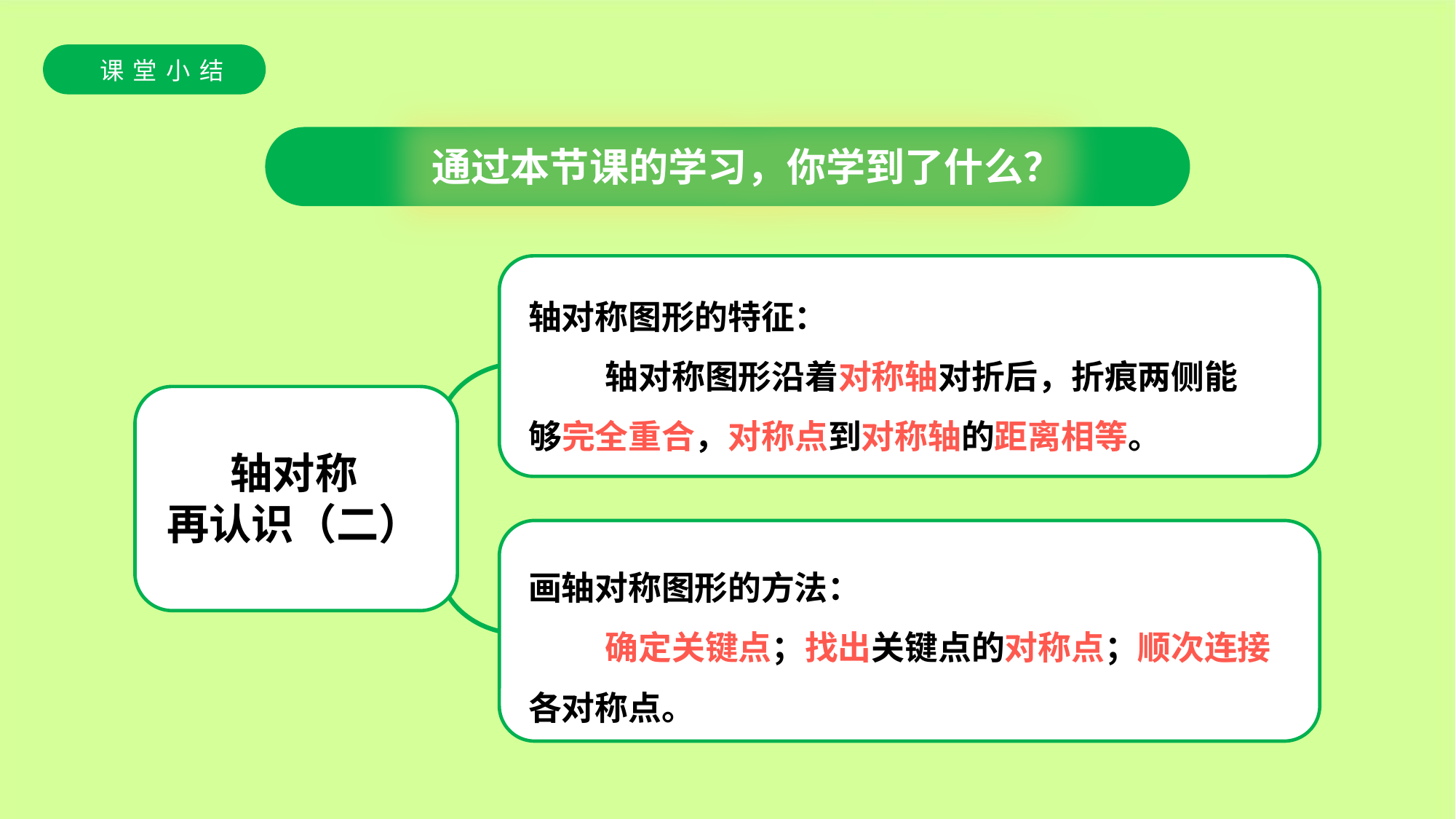

通过本节课的学习，你学到了什么？

轴对称图形的特征：
         轴对称图形沿着对称轴对折后，折痕两侧能够完全重合，对称点到对称轴的距离相等。

轴对称
再认识（二）

画轴对称图形的方法：
         确定关键点；找出关键点的对称点；顺次连接各对称点。